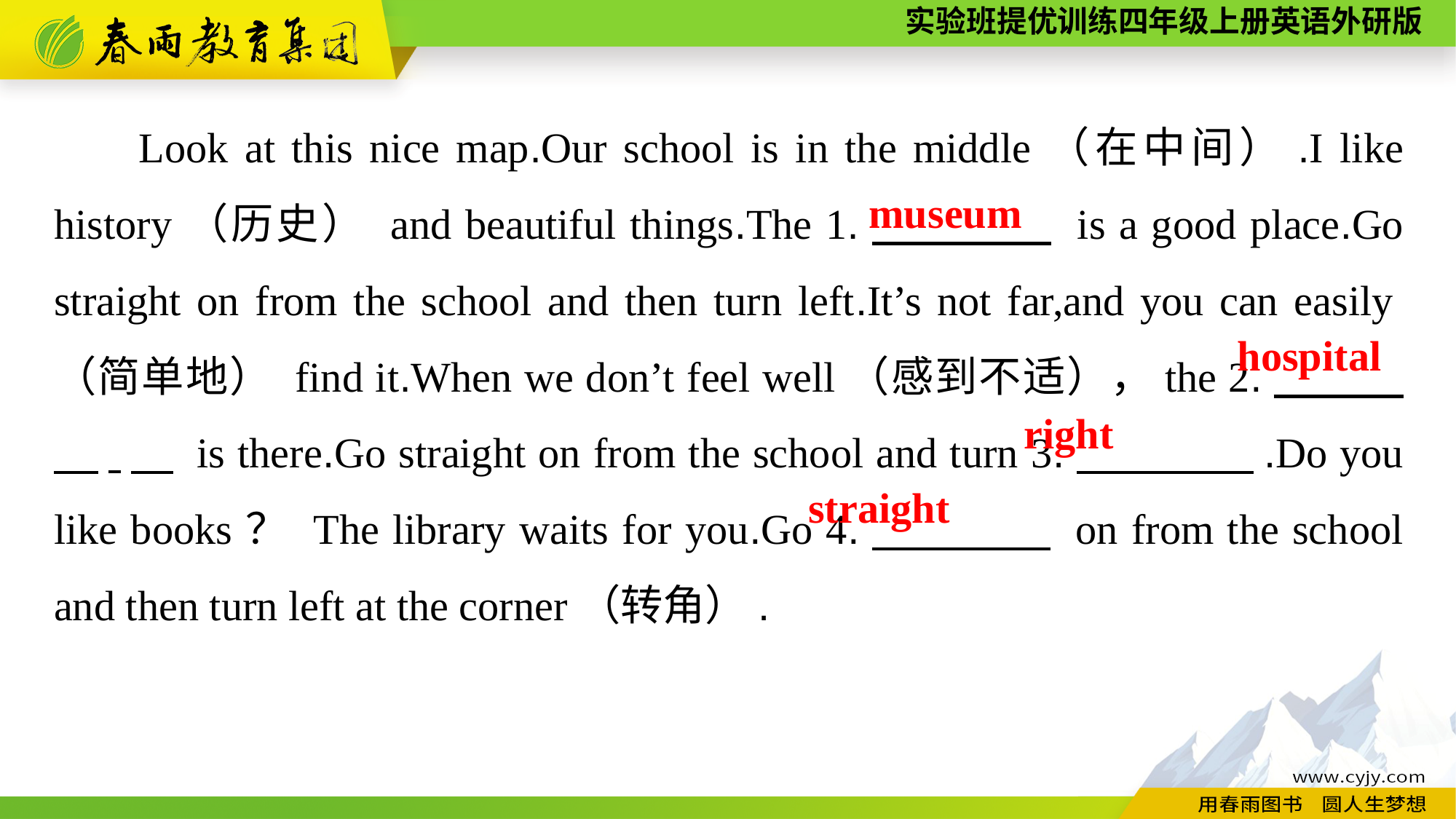

Look at this nice map.Our school is in the middle（在中间）.I like history（历史） and beautiful things.The 1.　　　　 is a good place.Go straight on from the school and then turn left.It’s not far,and you can easily（简单地） find it.When we don’t feel well（感到不适），the 2.　    　　.　 is there.Go straight on from the school and turn 3.　　　　.Do you like books？ The library waits for you.Go 4.　　　　 on from the school and then turn left at the corner（转角）.
museum
hospital
right
straight